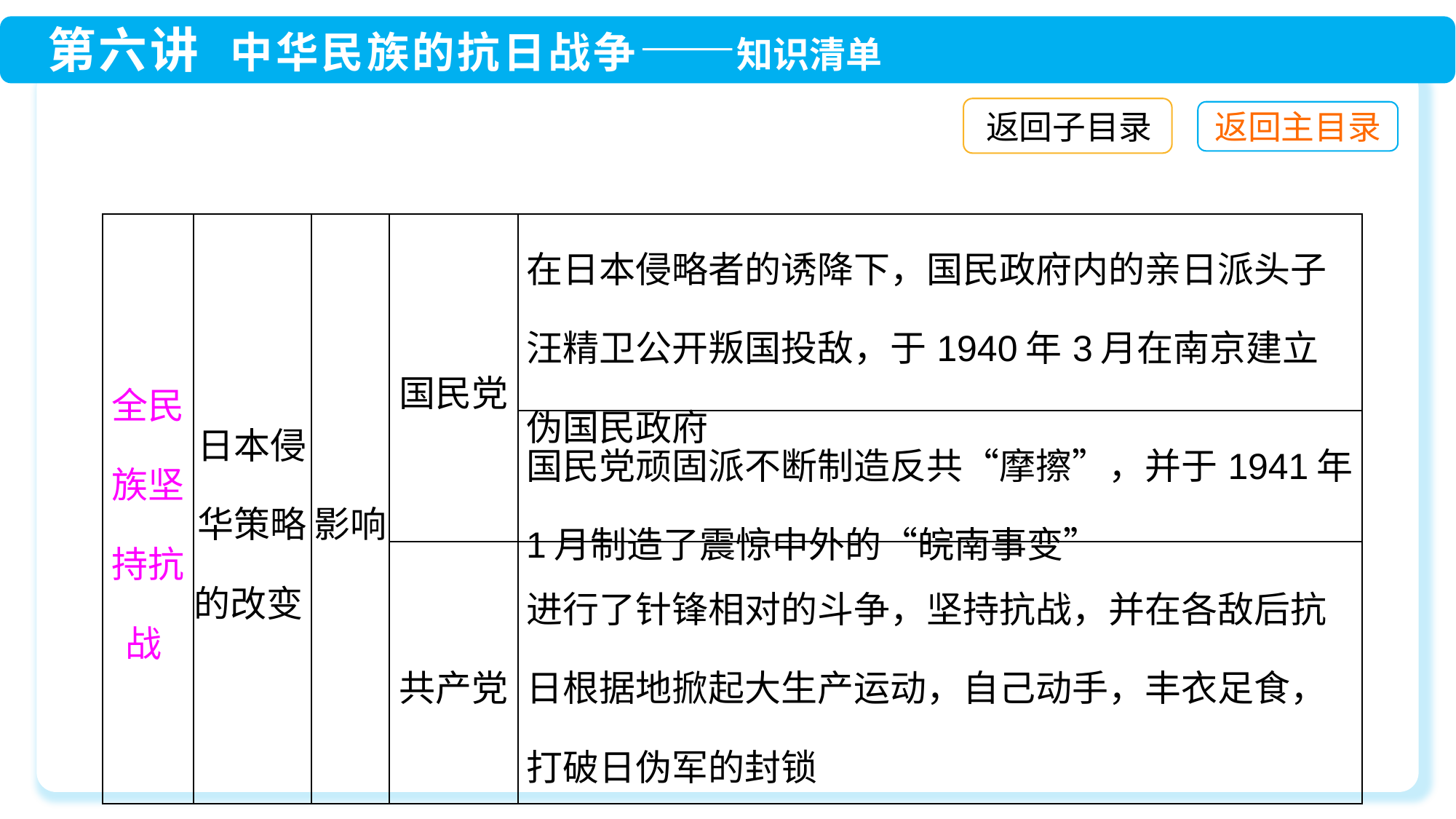

返回子目录
| 全民族坚持抗战 | 日本侵华策略的改变 | 影响 | 国民党 | 在日本侵略者的诱降下，国民政府内的亲日派头子汪精卫公开叛国投敌，于1940年3月在南京建立伪国民政府 |
| --- | --- | --- | --- | --- |
|  |  |  |  | 国民党顽固派不断制造反共“摩擦”，并于1941年1月制造了震惊中外的“皖南事变” |
|  |  |  | 共产党 | 进行了针锋相对的斗争，坚持抗战，并在各敌后抗日根据地掀起大生产运动，自己动手，丰衣足食，打破日伪军的封锁 |